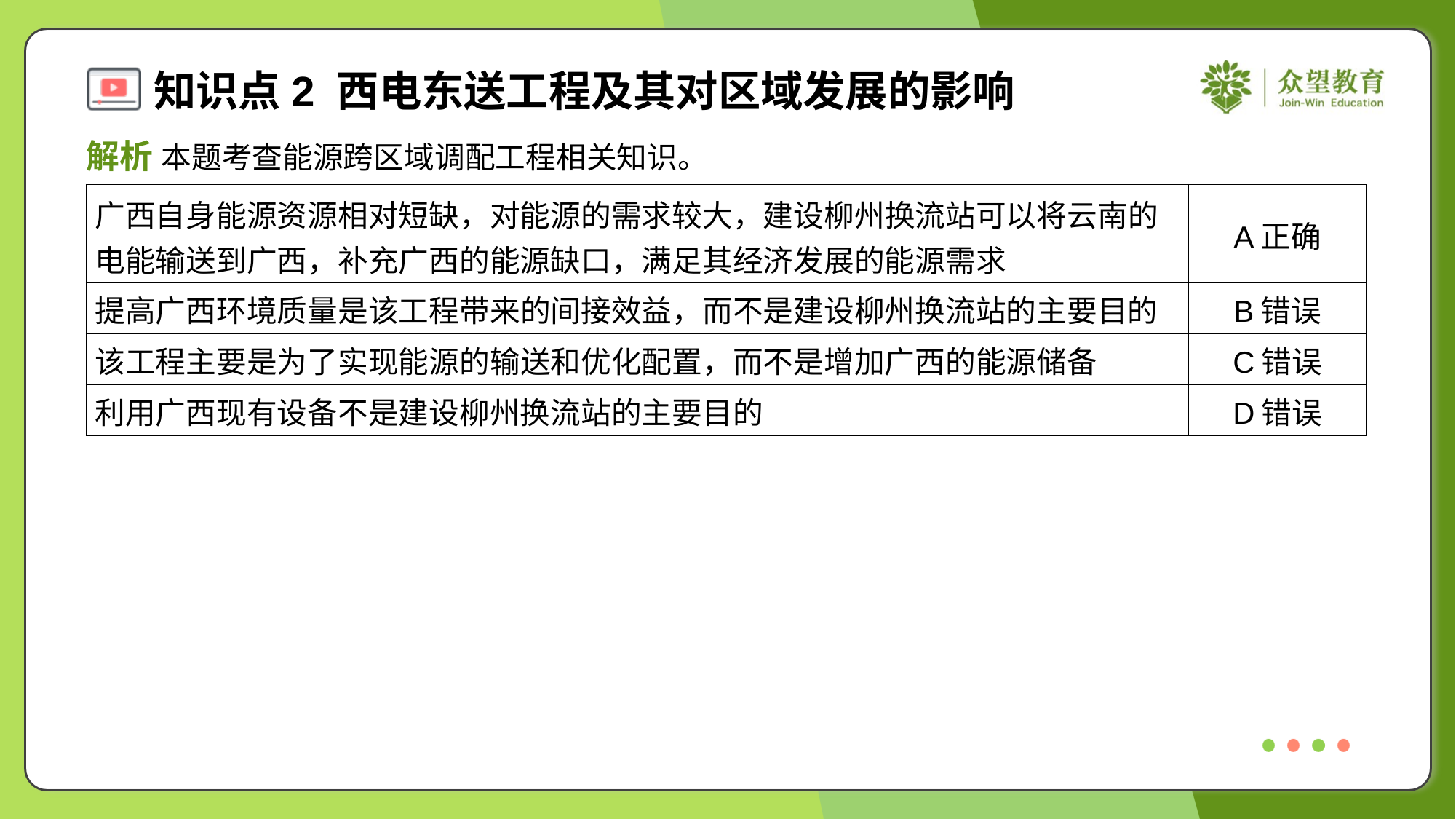

解析 本题考查能源跨区域调配工程相关知识。
| 广西自身能源资源相对短缺，对能源的需求较大，建设柳州换流站可以将云南的 电能输送到广西，补充广西的能源缺口，满足其经济发展的能源需求 | A正确 |
| --- | --- |
| 提高广西环境质量是该工程带来的间接效益，而不是建设柳州换流站的主要目的 | B错误 |
| 该工程主要是为了实现能源的输送和优化配置，而不是增加广西的能源储备 | C错误 |
| 利用广西现有设备不是建设柳州换流站的主要目的 | D错误 |